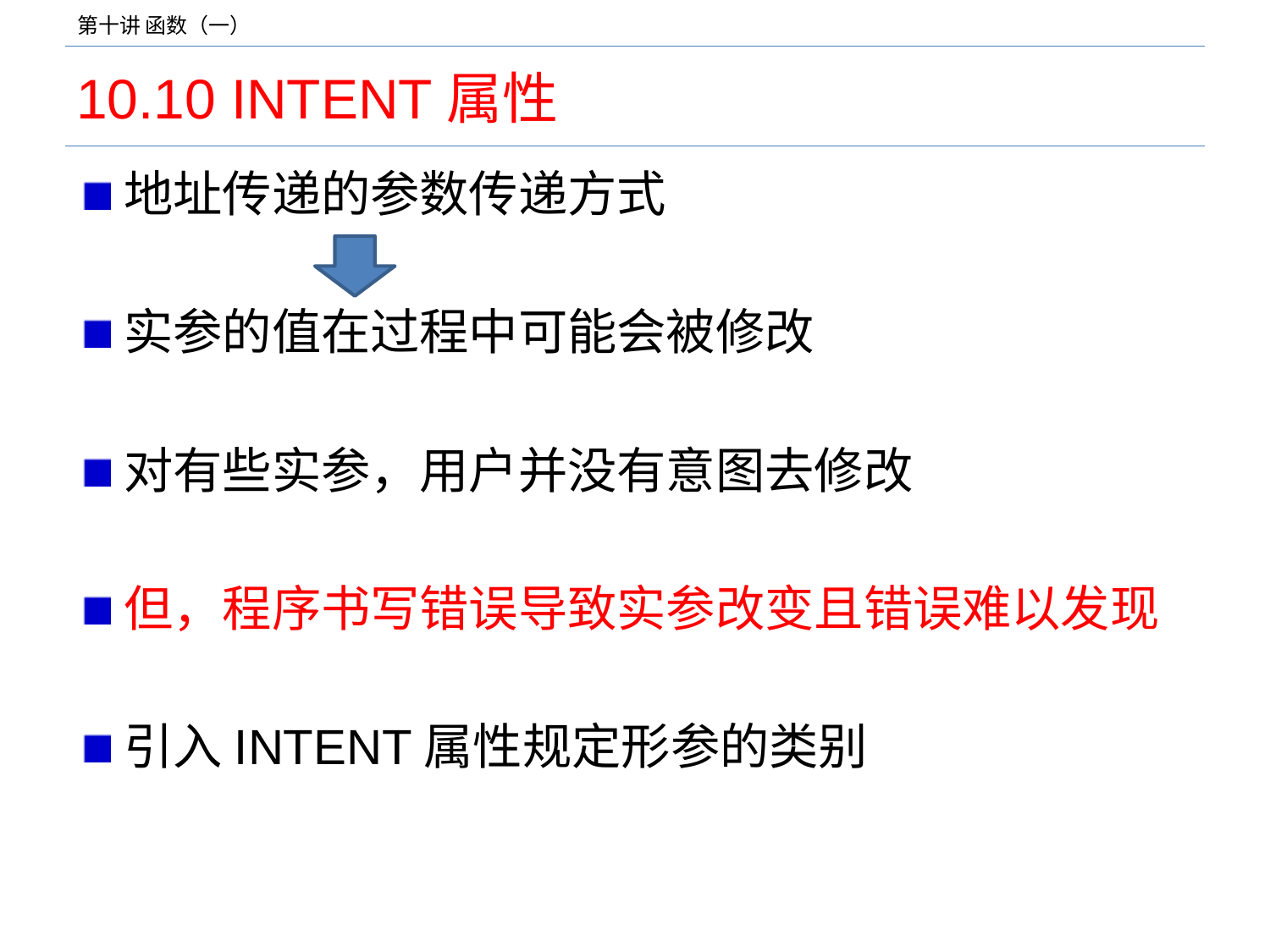

# 10.10 INTENT属性
地址传递的参数传递方式

实参的值在过程中可能会被修改

对有些实参，用户并没有意图去修改

但，程序书写错误导致实参改变且错误难以发现

引入INTENT属性规定形参的类别